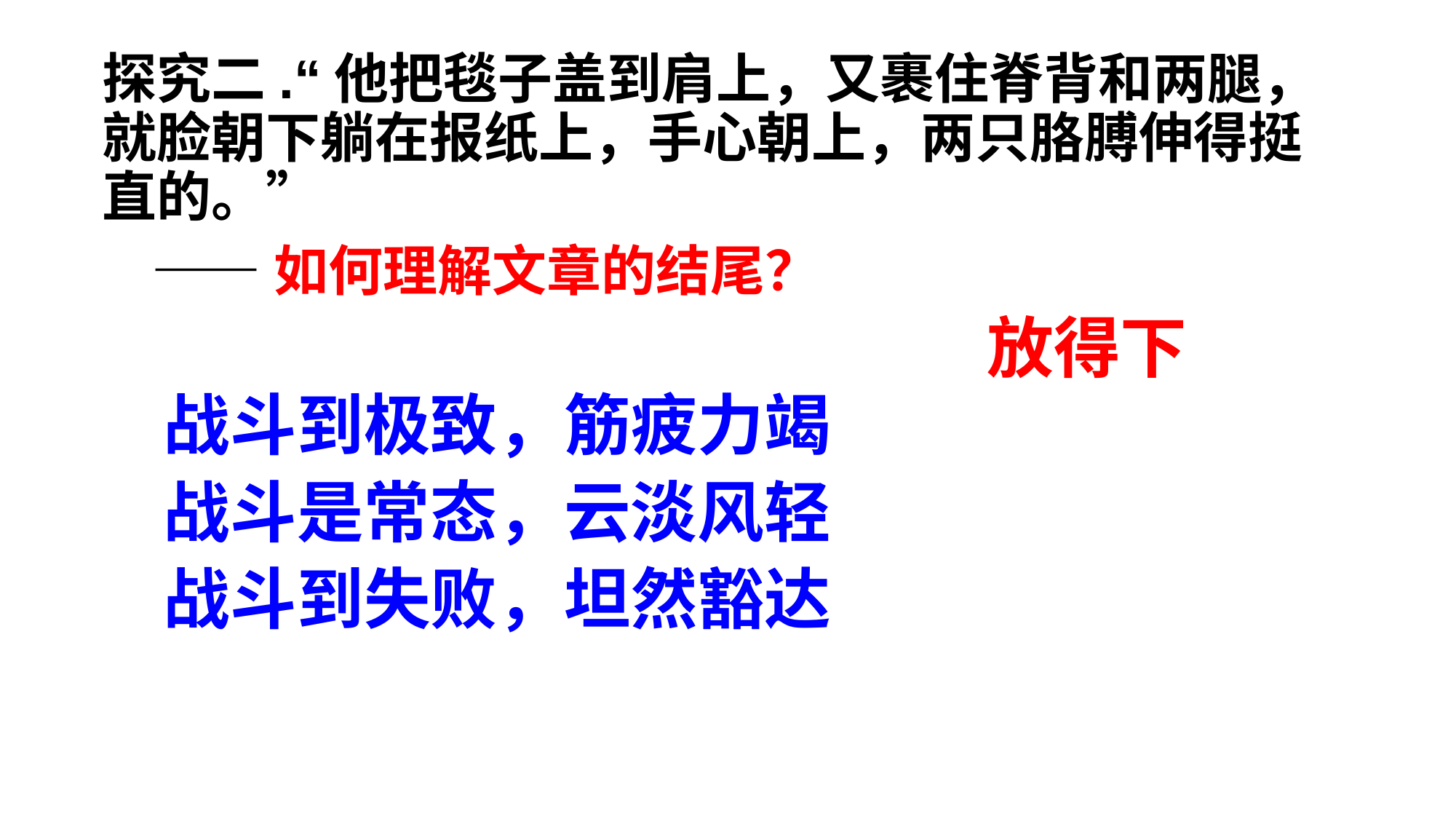

探究二.“他把毯子盖到肩上，又裹住脊背和两腿，就脸朝下躺在报纸上，手心朝上，两只胳膊伸得挺直的。”
    ——如何理解文章的结尾？

   战斗到极致，筋疲力竭
   战斗是常态，云淡风轻
   战斗到失败，坦然豁达

      放得下